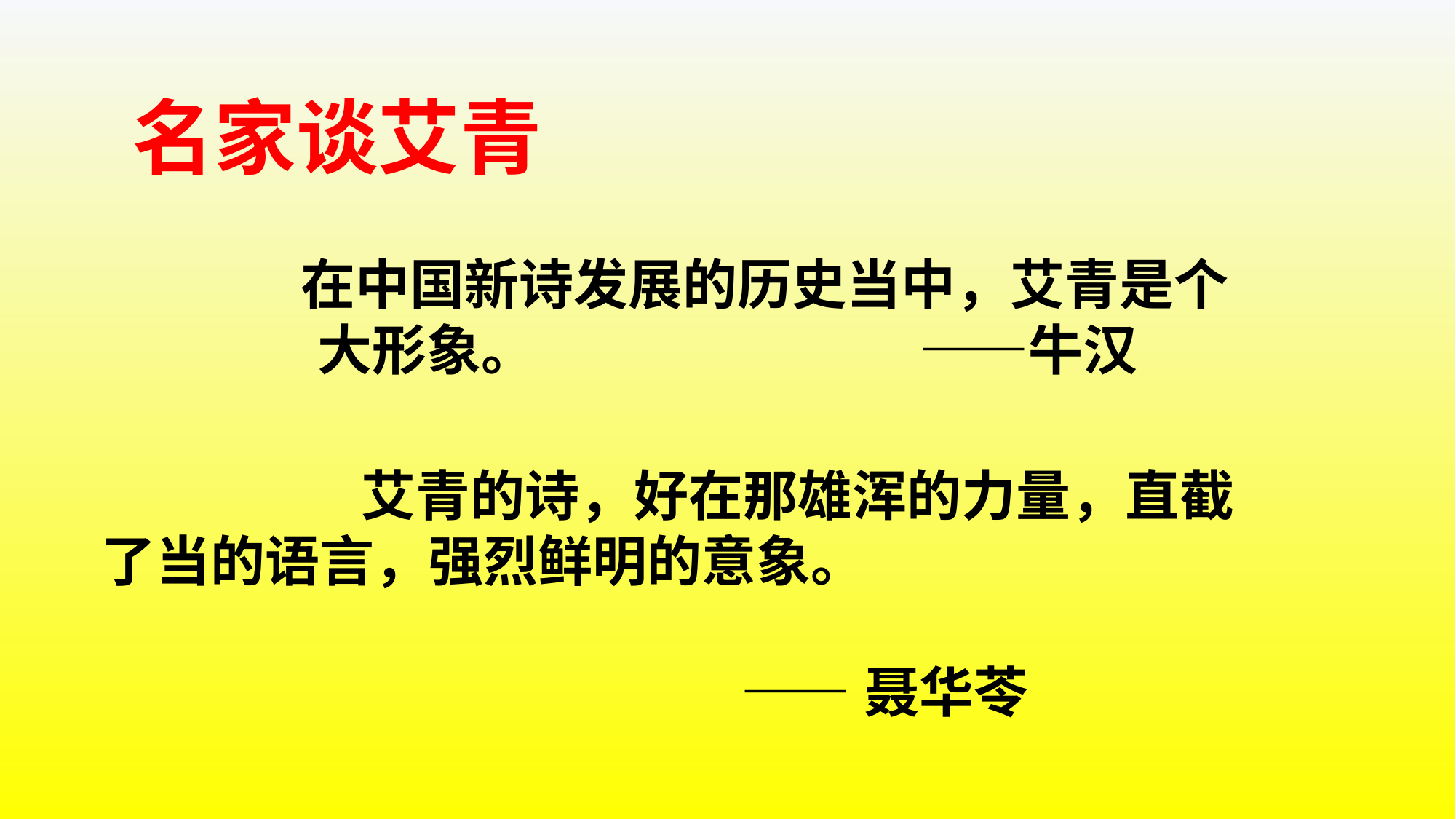

名家谈艾青
     在中国新诗发展的历史当中，艾青是个大形象。                               ——牛汉
                    艾青的诗，好在那雄浑的力量，直截了当的语言，强烈鲜明的意象。
                                                    ——聂华苓